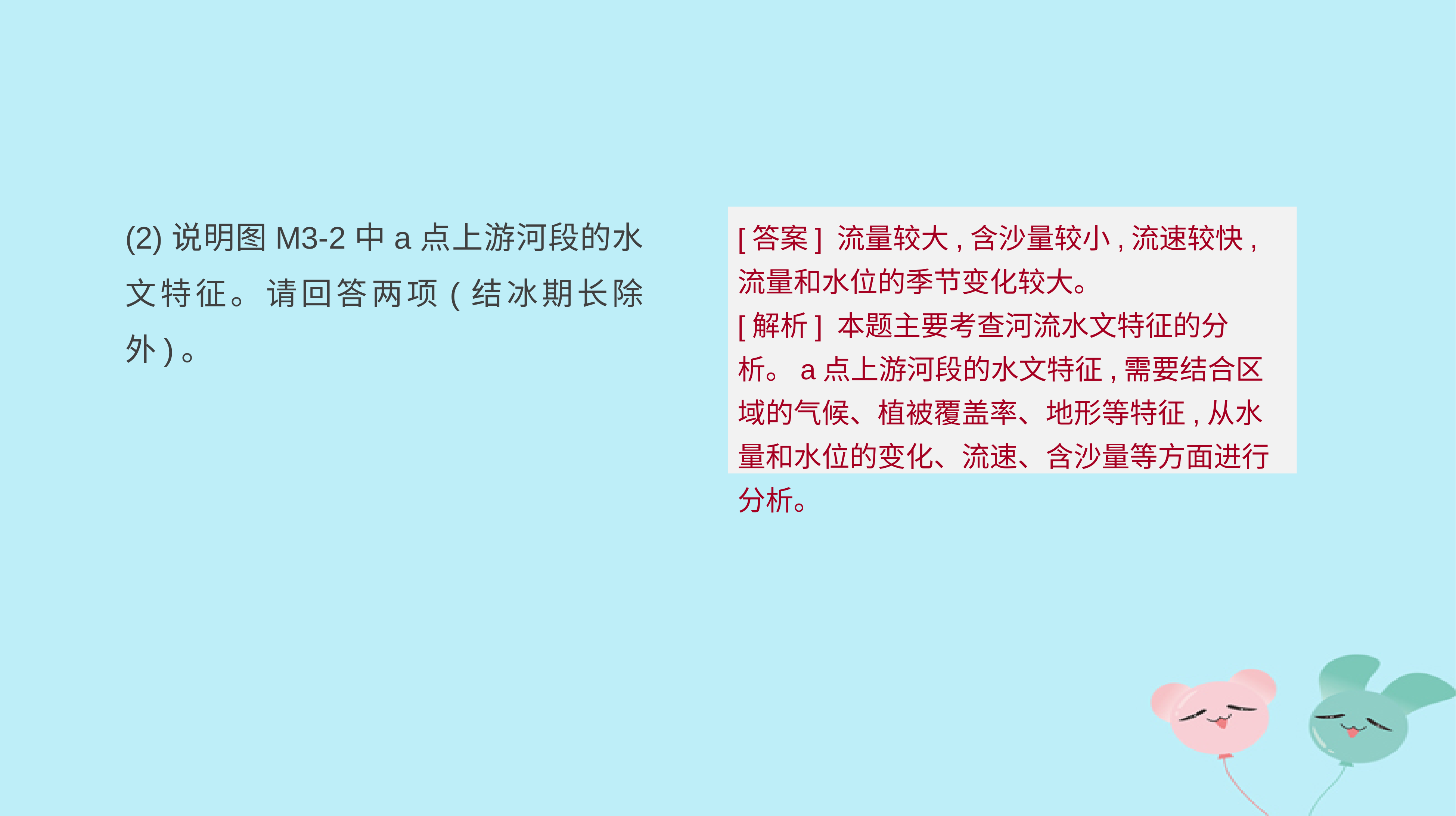

(2)说明图M3-2中a点上游河段的水文特征。请回答两项(结冰期长除外)。

[答案] 流量较大,含沙量较小,流速较快,流量和水位的季节变化较大。
[解析] 本题主要考查河流水文特征的分析。a点上游河段的水文特征,需要结合区域的气候、植被覆盖率、地形等特征,从水量和水位的变化、流速、含沙量等方面进行分析。